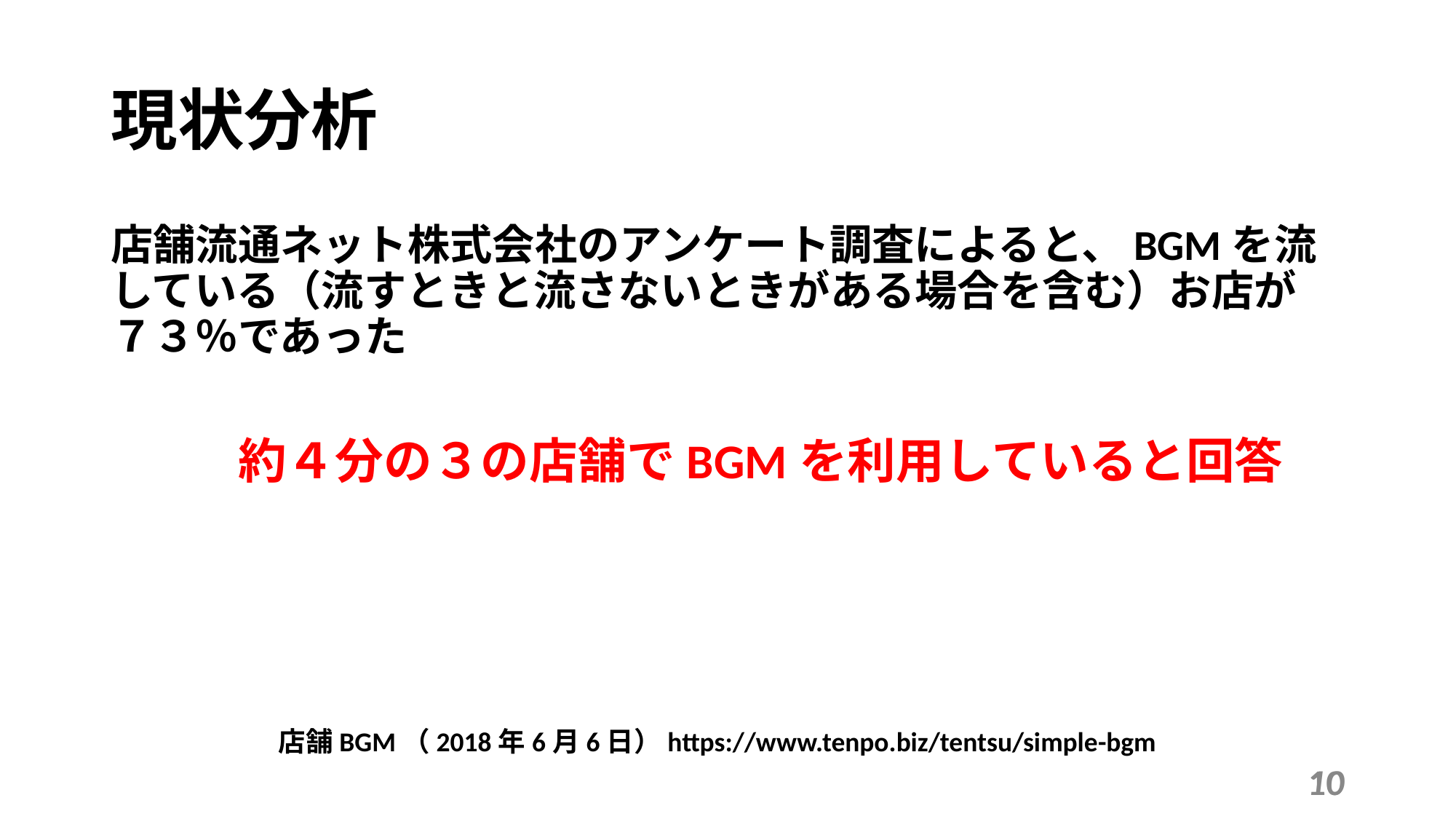

現状分析
店舗流通ネット株式会社のアンケート調査によると、BGMを流している（流すときと流さないときがある場合を含む）お店が
７３％であった

　　　約４分の３の店舗でBGMを利用していると回答

                          店舗BGM（2018年6月6日）https://www.tenpo.biz/tentsu/simple-bgm

10
10